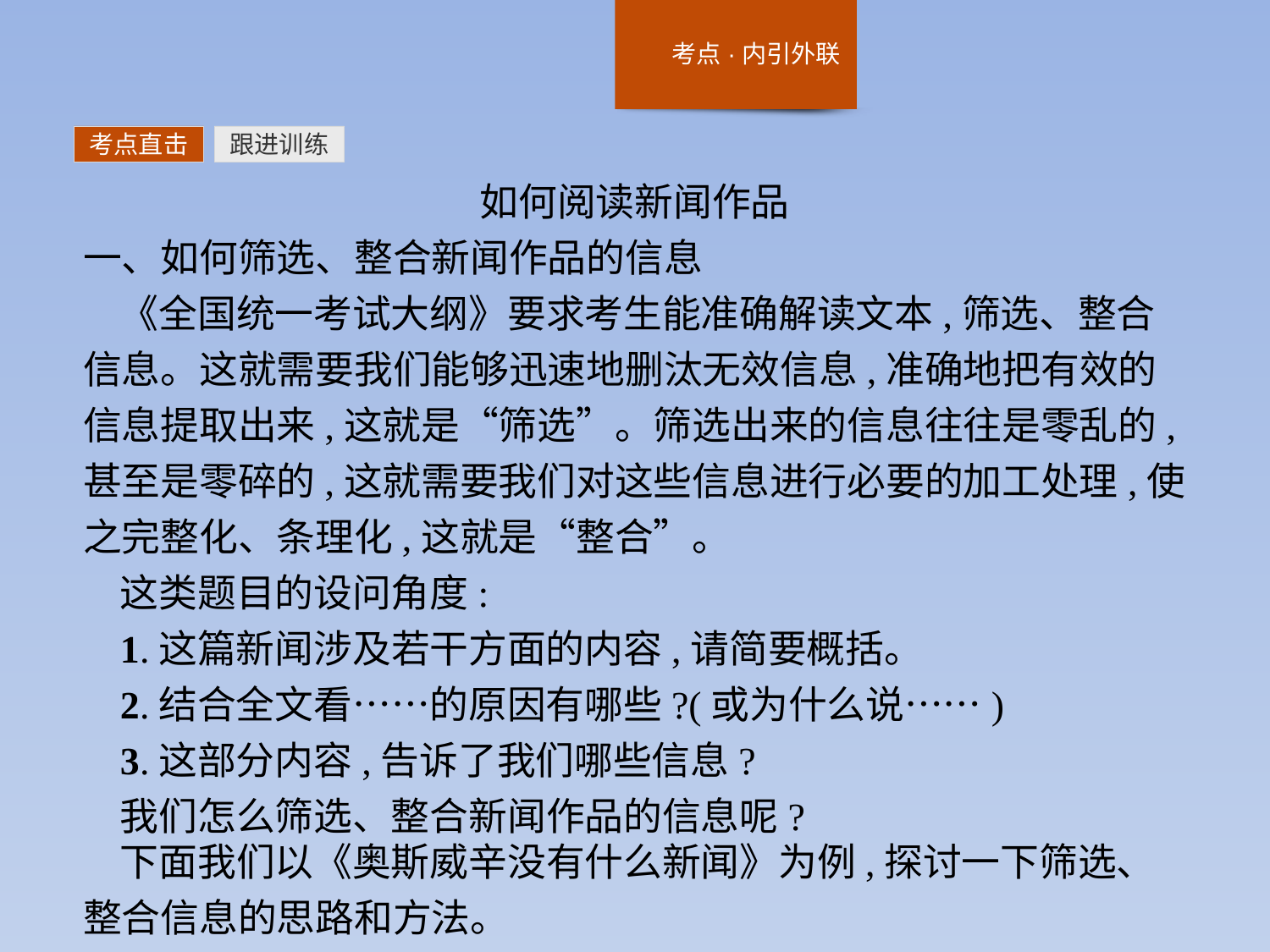

考点直击
跟进训练
如何阅读新闻作品
一、如何筛选、整合新闻作品的信息
《全国统一考试大纲》要求考生能准确解读文本,筛选、整合信息。这就需要我们能够迅速地删汰无效信息,准确地把有效的信息提取出来,这就是“筛选”。筛选出来的信息往往是零乱的,甚至是零碎的,这就需要我们对这些信息进行必要的加工处理,使之完整化、条理化,这就是“整合”。
这类题目的设问角度:
1.这篇新闻涉及若干方面的内容,请简要概括。
2.结合全文看……的原因有哪些?(或为什么说……)
3.这部分内容,告诉了我们哪些信息?
我们怎么筛选、整合新闻作品的信息呢?
下面我们以《奥斯威辛没有什么新闻》为例,探讨一下筛选、整合信息的思路和方法。